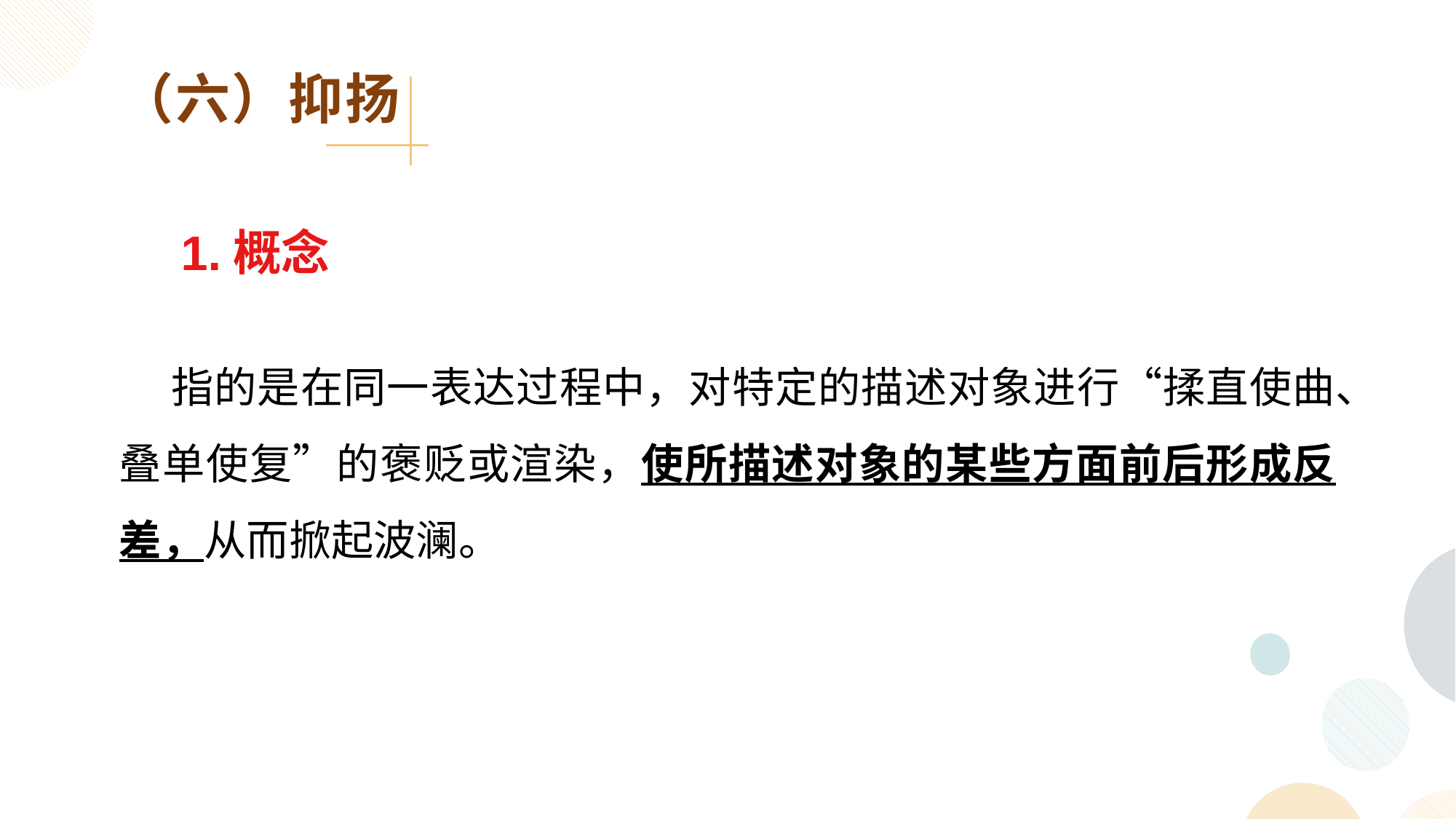

（六）抑扬
1.概念
    指的是在同一表达过程中，对特定的描述对象进行“揉直使曲、叠单使复”的褒贬或渲染，使所描述对象的某些方面前后形成反差，从而掀起波澜。